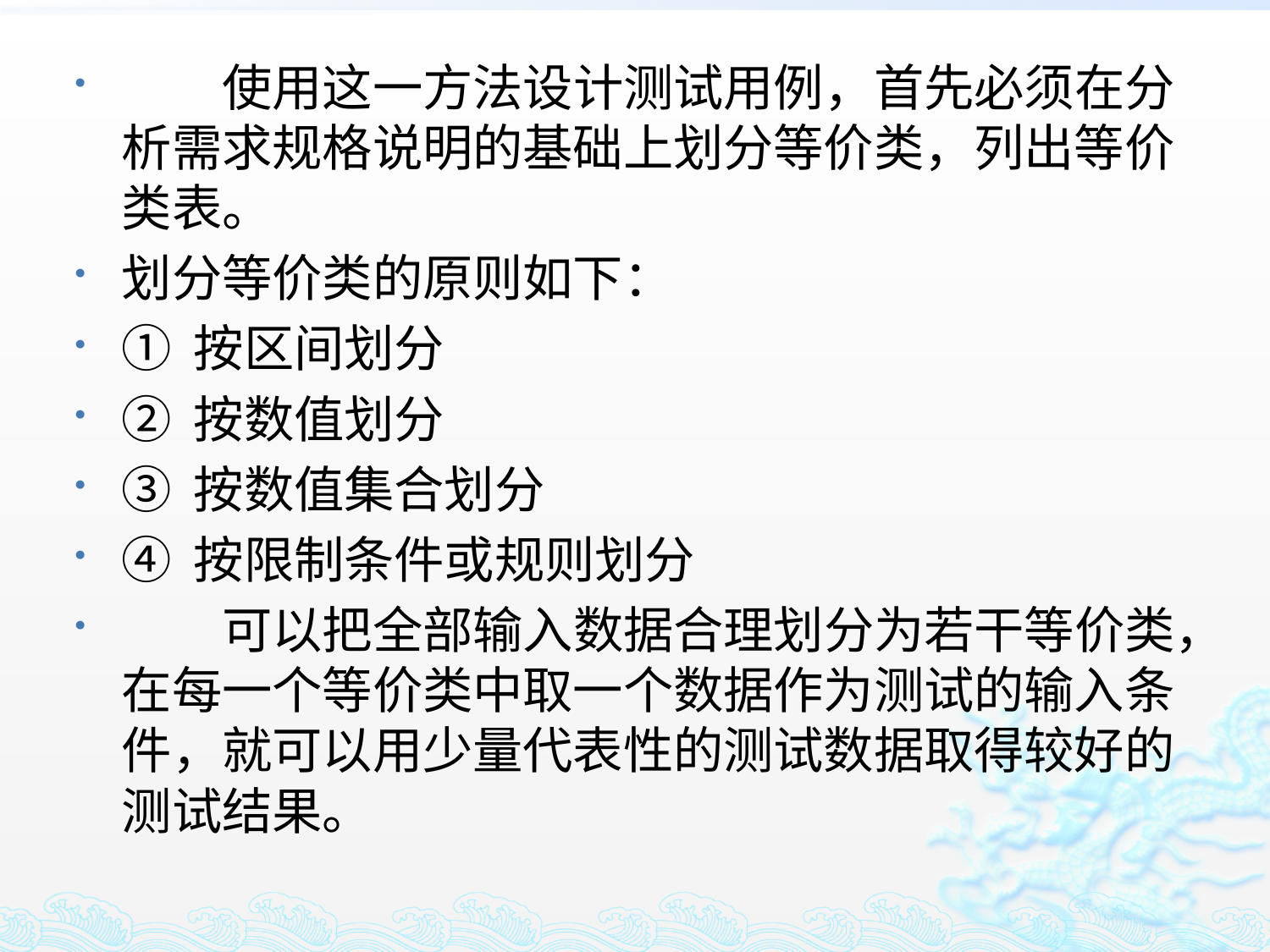

使用这一方法设计测试用例，首先必须在分析需求规格说明的基础上划分等价类，列出等价类表。
划分等价类的原则如下：
① 按区间划分
② 按数值划分
③ 按数值集合划分
④ 按限制条件或规则划分
        可以把全部输入数据合理划分为若干等价类，在每一个等价类中取一个数据作为测试的输入条件，就可以用少量代表性的测试数据取得较好的测试结果。